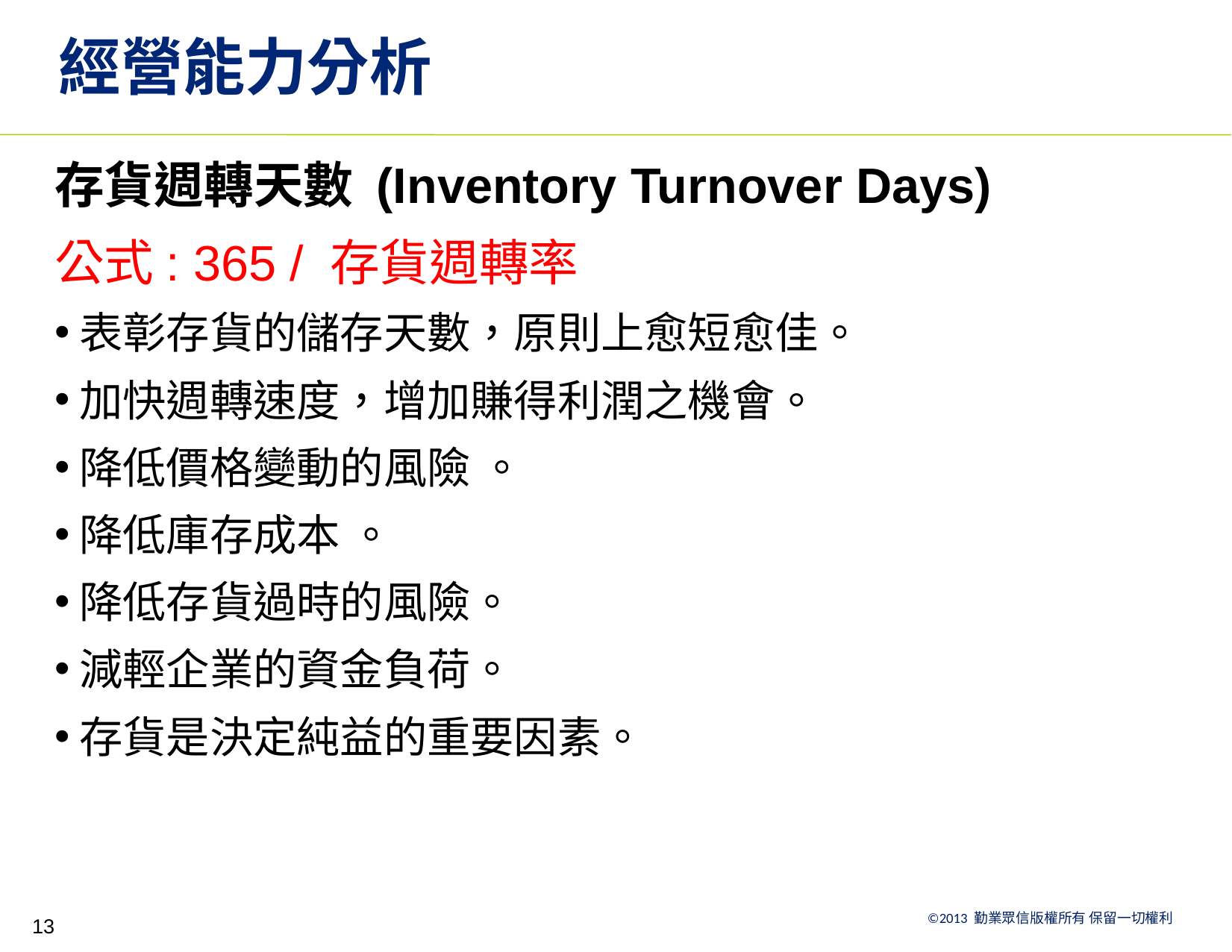

# 經營能力分析
存貨週轉天數 (Inventory Turnover Days)
公式: 365 / 存貨週轉率
表彰存貨的儲存天數，原則上愈短愈佳。
加快週轉速度，增加賺得利潤之機會。
降低價格變動的風險 。
降低庫存成本 。
降低存貨過時的風險。
減輕企業的資金負荷。
存貨是決定純益的重要因素。
13